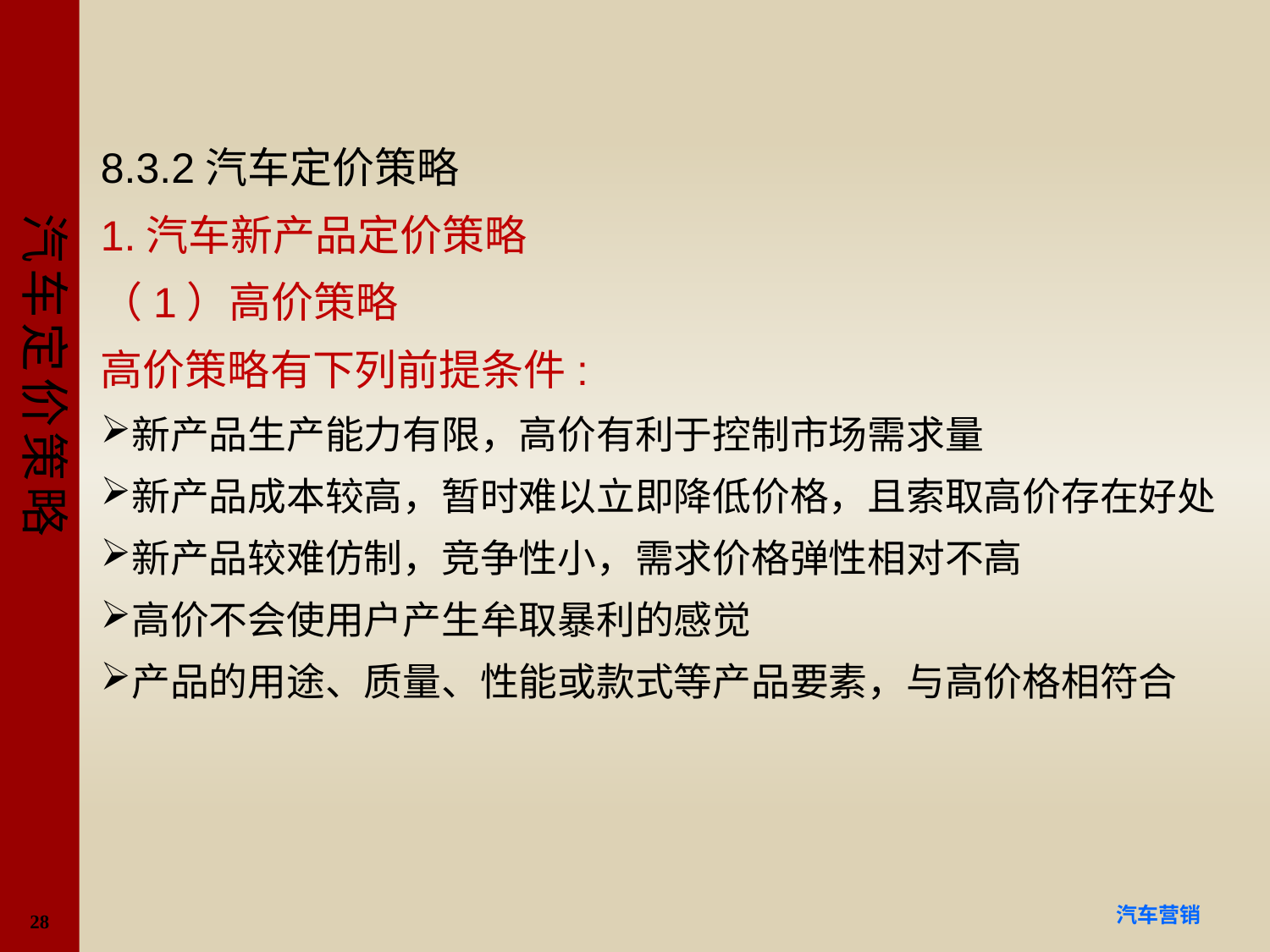

#
8.3.2汽车定价策略
1.汽车新产品定价策略
（1）高价策略
高价策略有下列前提条件:
新产品生产能力有限，高价有利于控制市场需求量
新产品成本较高，暂时难以立即降低价格，且索取高价存在好处
新产品较难仿制，竞争性小，需求价格弹性相对不高
高价不会使用户产生牟取暴利的感觉
产品的用途、质量、性能或款式等产品要素，与高价格相符合
28